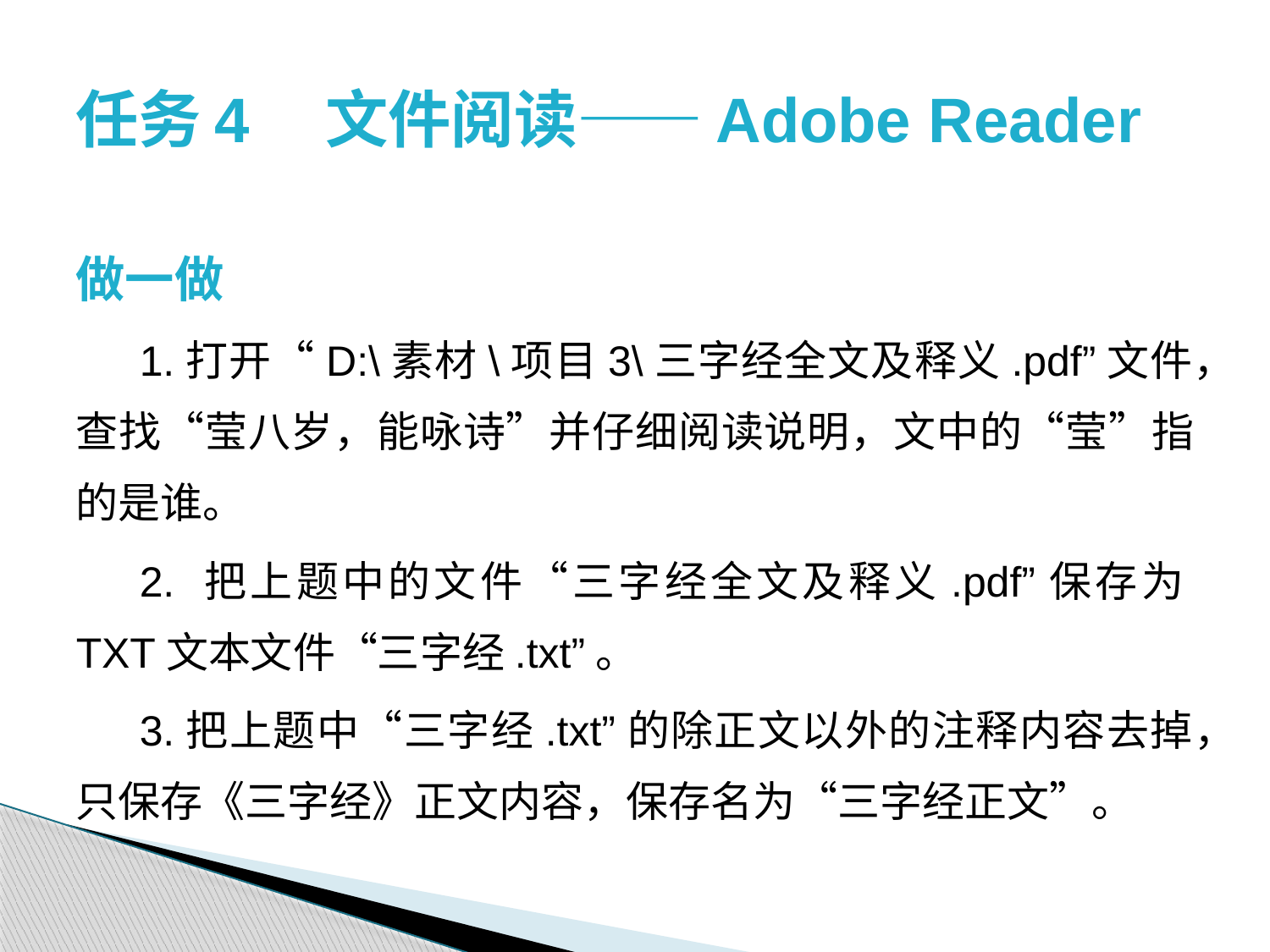

# 任务4　文件阅读——Adobe Reader
做一做
1.打开“D:\素材\项目3\三字经全文及释义.pdf”文件，查找“莹八岁，能咏诗”并仔细阅读说明，文中的“莹”指的是谁。
2. 把上题中的文件“三字经全文及释义.pdf”保存为TXT文本文件“三字经.txt”。
3.把上题中“三字经.txt”的除正文以外的注释内容去掉，只保存《三字经》正文内容，保存名为“三字经正文”。